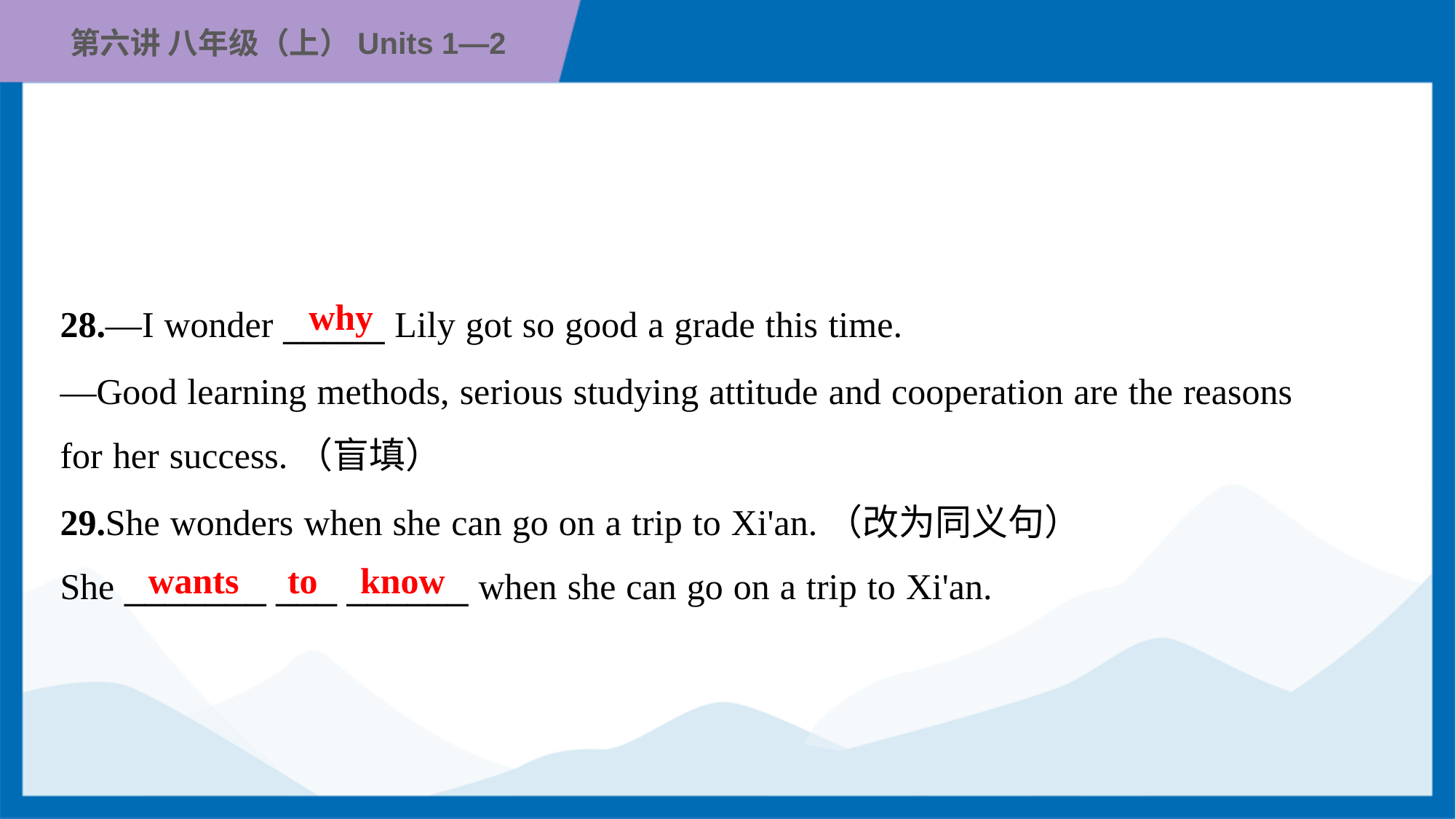

why
28.—I wonder _____ Lily got so good a grade this time.
—Good learning methods, serious studying attitude and cooperation are the reasons
for her success.（盲填）
29.She wonders when she can go on a trip to Xi'an.（改为同义句）
She _______ ___ ______ when she can go on a trip to Xi'an.
wants
to
know